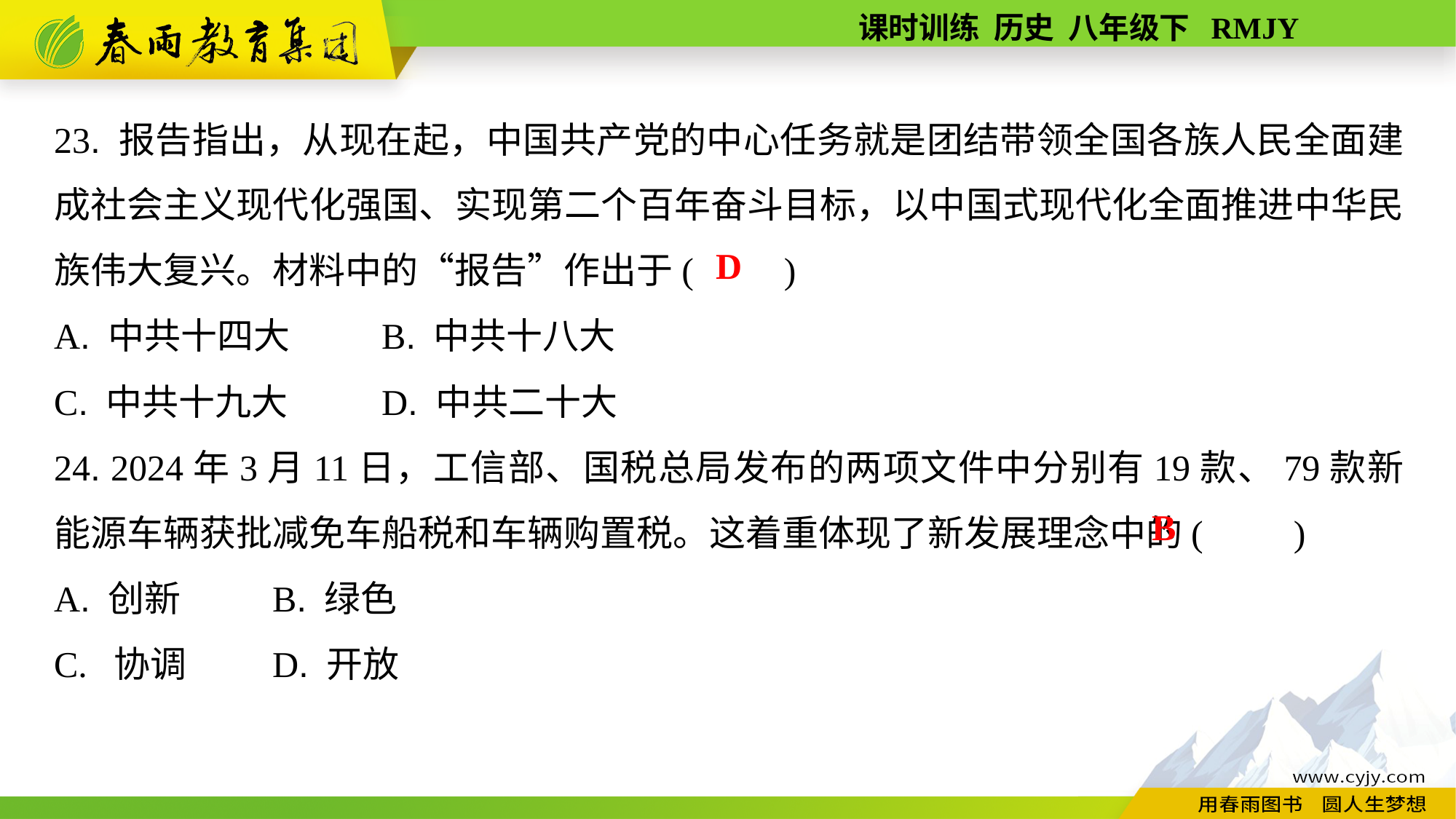

23. 报告指出，从现在起，中国共产党的中心任务就是团结带领全国各族人民全面建成社会主义现代化强国、实现第二个百年奋斗目标，以中国式现代化全面推进中华民族伟大复兴。材料中的“报告”作出于(　　)
A. 中共十四大	B. 中共十八大
C. 中共十九大	D. 中共二十大
24. 2024年3月11日，工信部、国税总局发布的两项文件中分别有19款、79款新能源车辆获批减免车船税和车辆购置税。这着重体现了新发展理念中的(　　)
A. 创新	B. 绿色
C.  协调	D. 开放
D
B